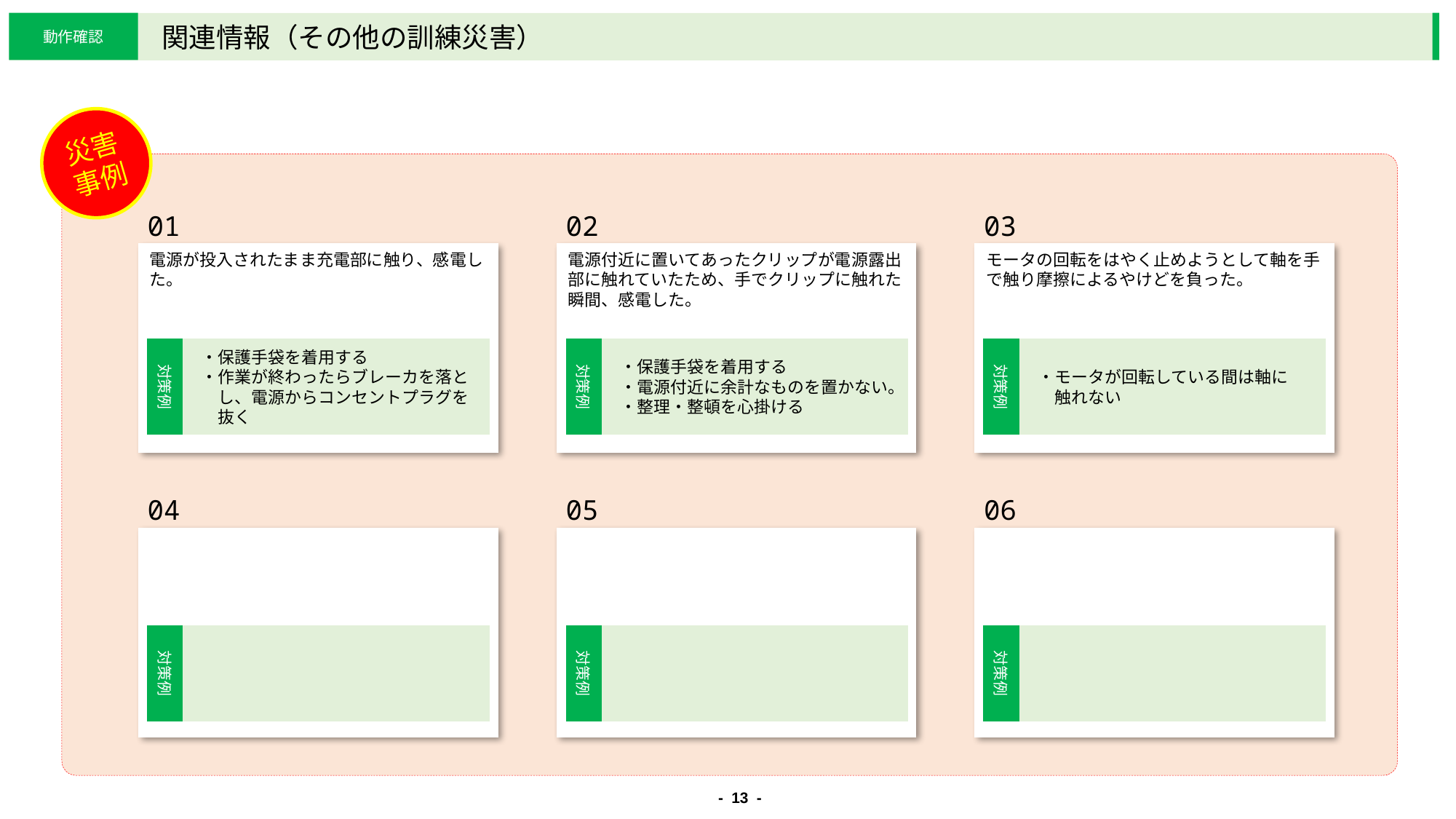

動作確認

関連情報（その他の訓練災害）
災害事例

01
電源が投入されたまま充電部に触り、感電した。

02
電源付近に置いてあったクリップが電源露出部に触れていたため、手でクリップに触れた瞬間、感電した。

03
モータの回転をはやく止めようとして軸を手で触り摩擦によるやけどを負った。

04

05

06

対策例
・保護手袋を着用する
・作業が終わったらブレーカを落と
　し、電源からコンセントプラグを
　抜く
対策例
・保護手袋を着用する
・電源付近に余計なものを置かない。
・整理・整頓を心掛ける
対策例
・モータが回転している間は軸に
　触れない
対策例

対策例

対策例

-  13  -